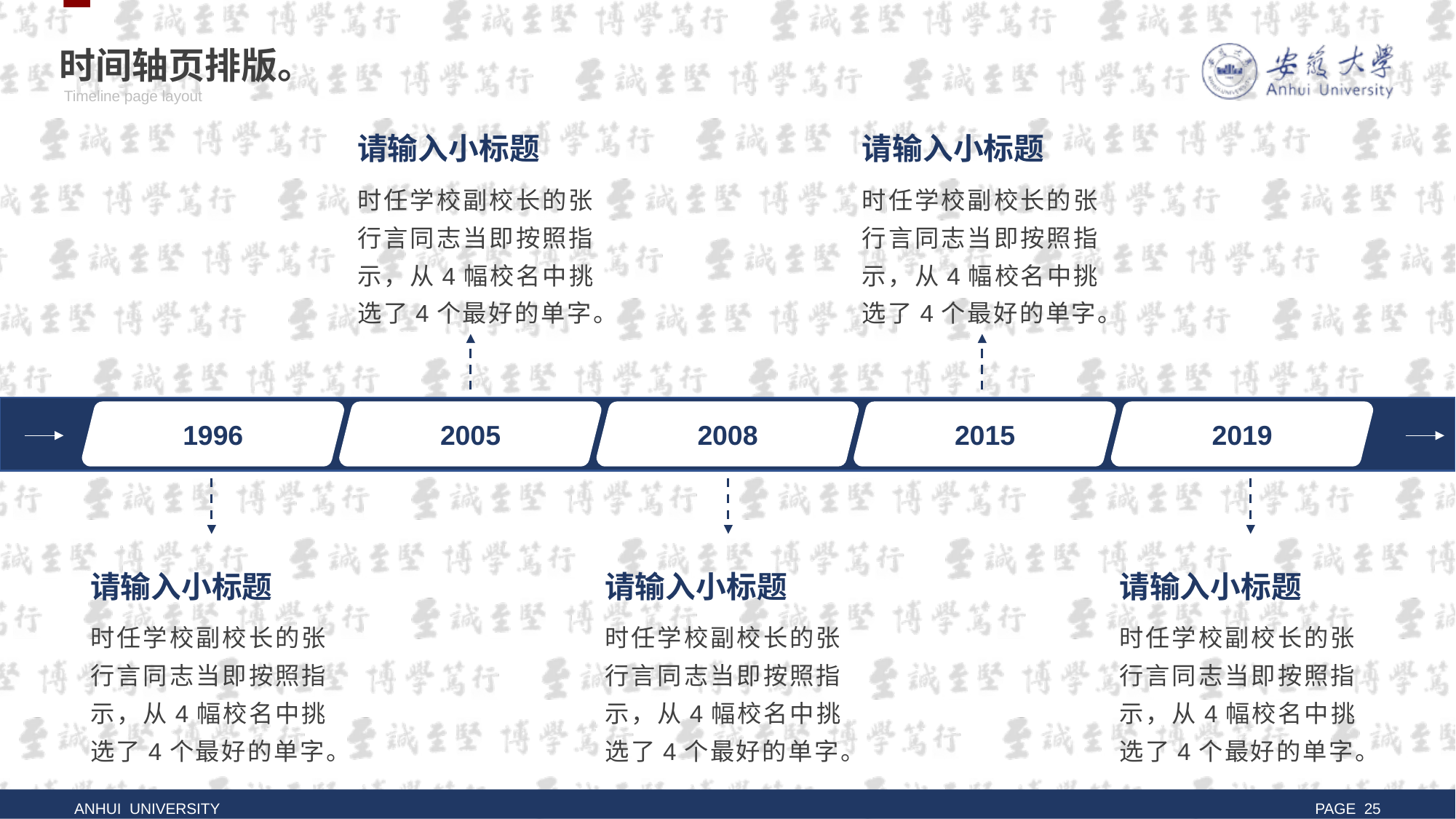

时间轴页排版。
Timeline page layout
请输入小标题
请输入小标题
时任学校副校长的张行言同志当即按照指示，从4幅校名中挑选了4个最好的单字。
时任学校副校长的张行言同志当即按照指示，从4幅校名中挑选了4个最好的单字。

1996
2005
2008
2015
2019
请输入小标题
请输入小标题
请输入小标题
时任学校副校长的张行言同志当即按照指示，从4幅校名中挑选了4个最好的单字。
时任学校副校长的张行言同志当即按照指示，从4幅校名中挑选了4个最好的单字。
时任学校副校长的张行言同志当即按照指示，从4幅校名中挑选了4个最好的单字。
ANHUI  UNIVERSITY
PAGE  25